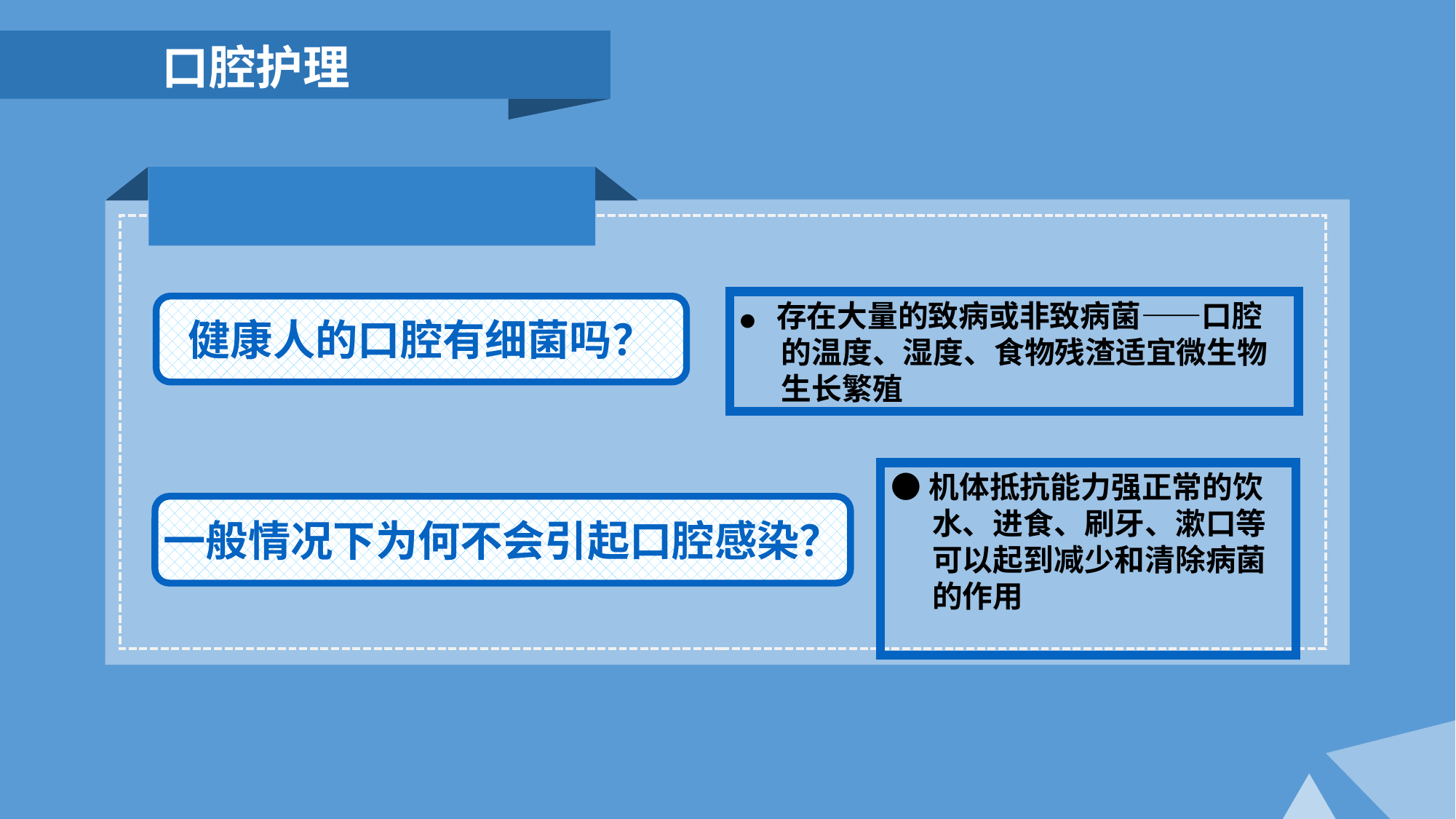

口腔护理

●     存在大量的致病或非致病菌——口腔的温度、湿度、食物残渣适宜微生物生长繁殖
健康人的口腔有细菌吗？
●机体抵抗能力强正常的饮水、进食、刷牙、漱口等可以起到减少和清除病菌的作用

一般情况下为何不会引起口腔感染？